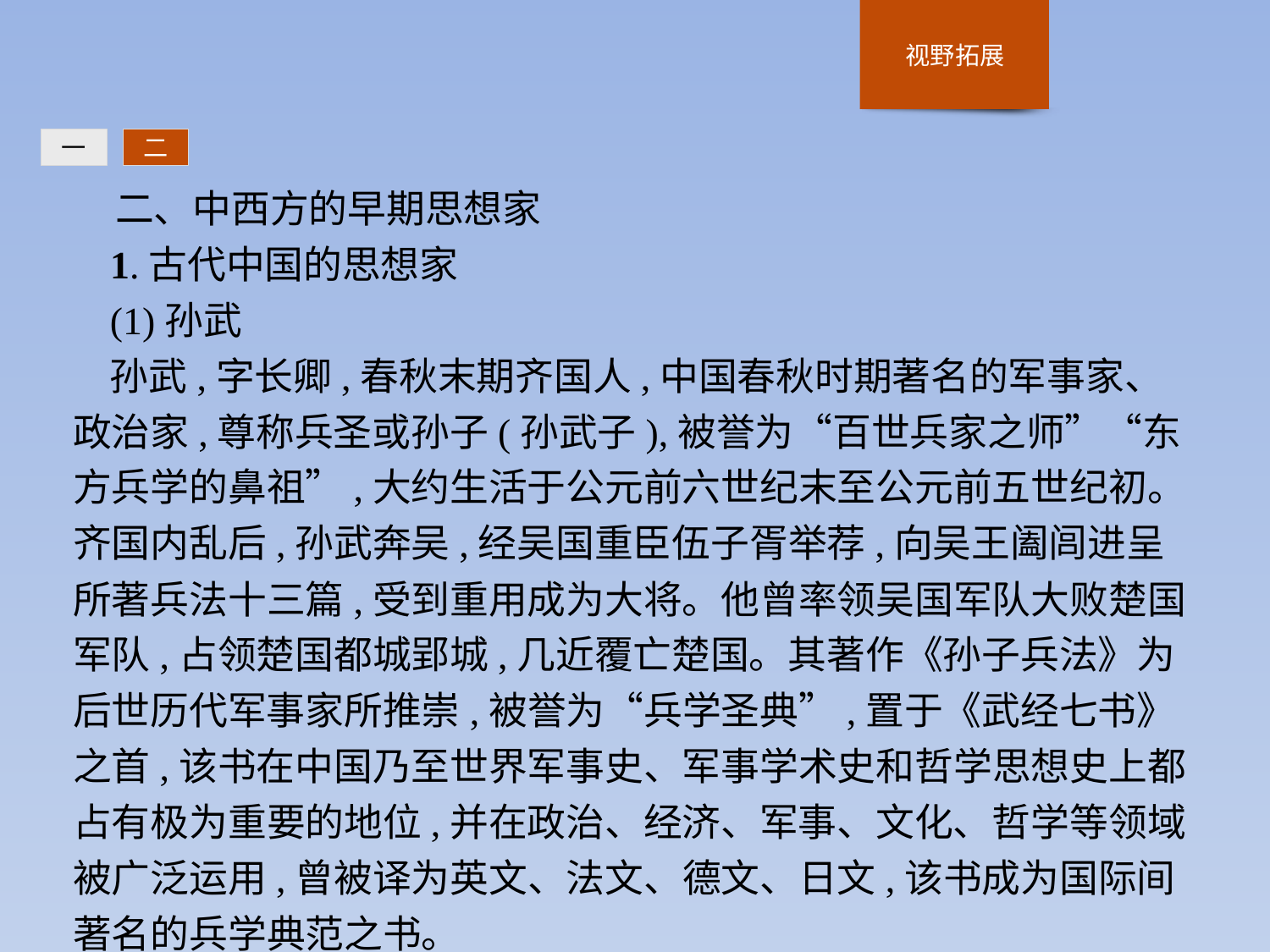

一
二
二、中西方的早期思想家
1.古代中国的思想家
(1)孙武
孙武,字长卿,春秋末期齐国人,中国春秋时期著名的军事家、政治家,尊称兵圣或孙子(孙武子),被誉为“百世兵家之师”“东方兵学的鼻祖”,大约生活于公元前六世纪末至公元前五世纪初。齐国内乱后,孙武奔吴,经吴国重臣伍子胥举荐,向吴王阖闾进呈所著兵法十三篇,受到重用成为大将。他曾率领吴国军队大败楚国军队,占领楚国都城郢城,几近覆亡楚国。其著作《孙子兵法》为后世历代军事家所推崇,被誉为“兵学圣典”,置于《武经七书》之首,该书在中国乃至世界军事史、军事学术史和哲学思想史上都占有极为重要的地位,并在政治、经济、军事、文化、哲学等领域被广泛运用,曾被译为英文、法文、德文、日文,该书成为国际间著名的兵学典范之书。